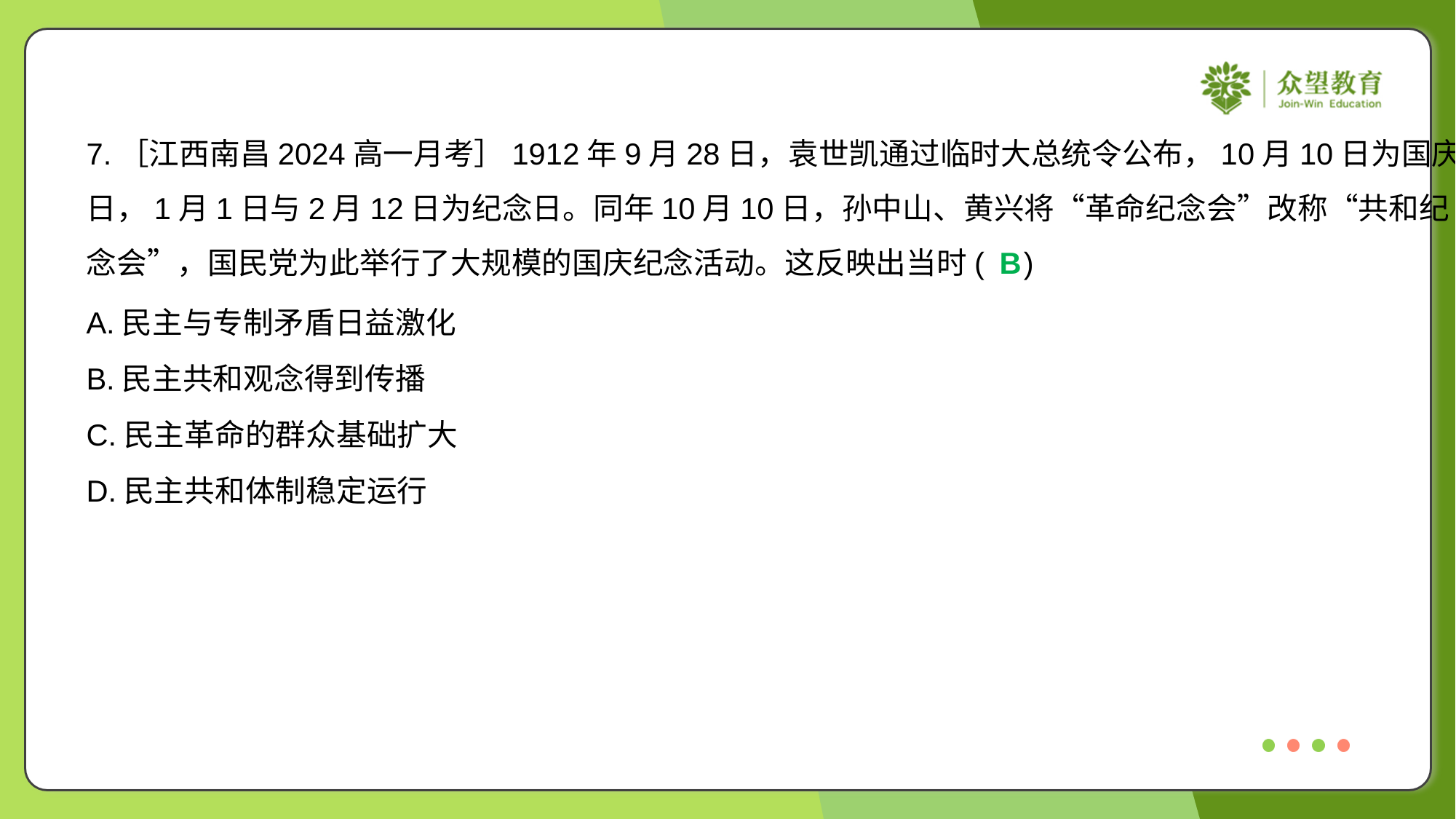

7.［江西南昌2024高一月考］1912年9月28日，袁世凯通过临时大总统令公布，10月10日为国庆
日，1月1日与2月12日为纪念日。同年10月10日，孙中山、黄兴将“革命纪念会”改称“共和纪
念会”，国民党为此举行了大规模的国庆纪念活动。这反映出当时(     )
B
A.民主与专制矛盾日益激化
B.民主共和观念得到传播
C.民主革命的群众基础扩大
D.民主共和体制稳定运行